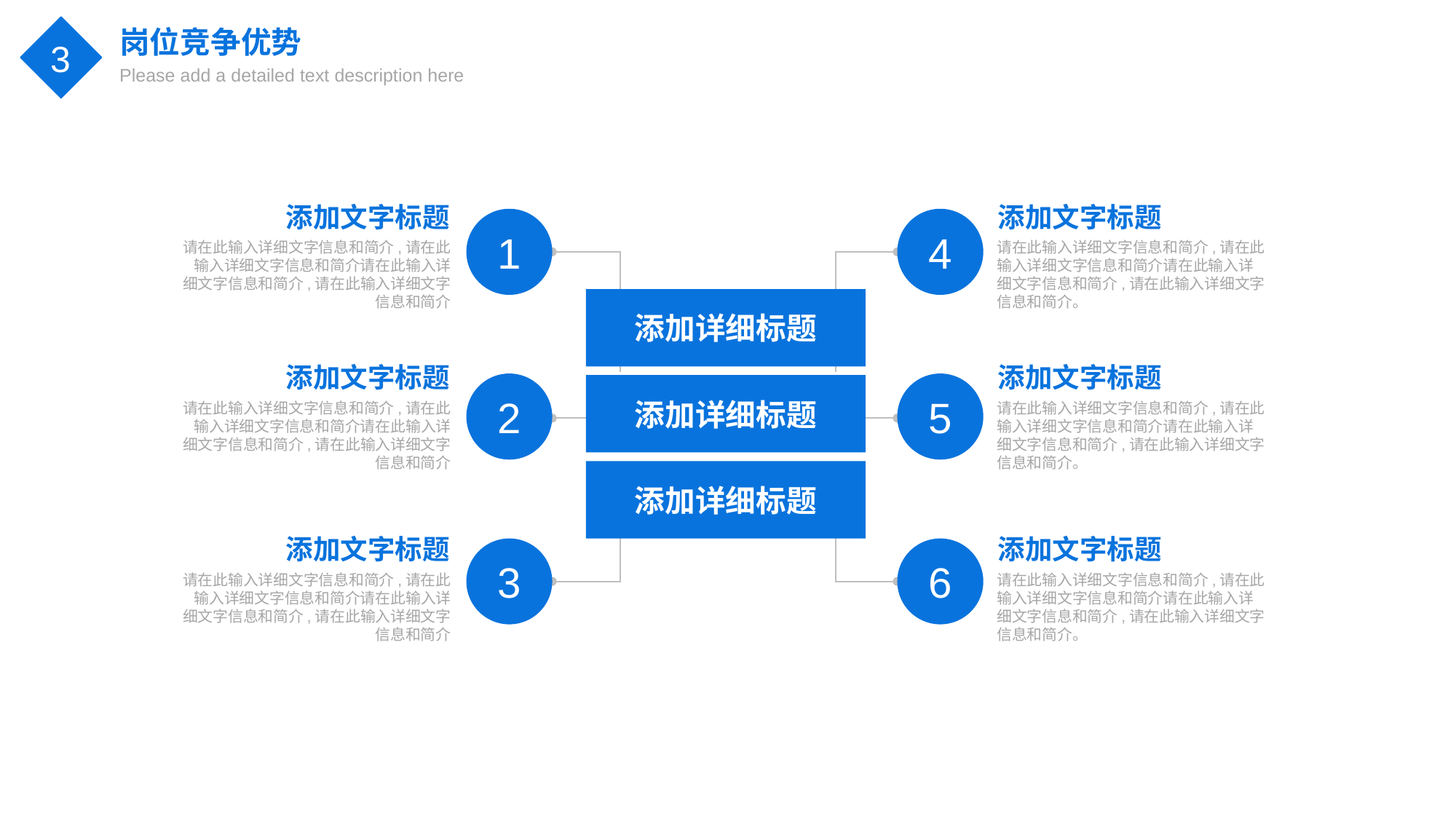

岗位竞争优势
Please add a detailed text description here

3
添加文字标题
请在此输入详细文字信息和简介,请在此输入详细文字信息和简介请在此输入详细文字信息和简介,请在此输入详细文字信息和简介

添加文字标题
请在此输入详细文字信息和简介,请在此输入详细文字信息和简介请在此输入详细文字信息和简介,请在此输入详细文字信息和简介。

1
4
添加详细标题
添加文字标题
请在此输入详细文字信息和简介,请在此输入详细文字信息和简介请在此输入详细文字信息和简介,请在此输入详细文字信息和简介

添加文字标题
请在此输入详细文字信息和简介,请在此输入详细文字信息和简介请在此输入详细文字信息和简介,请在此输入详细文字信息和简介。

2
5
添加详细标题
添加详细标题
添加文字标题
请在此输入详细文字信息和简介,请在此输入详细文字信息和简介请在此输入详细文字信息和简介,请在此输入详细文字信息和简介

添加文字标题
请在此输入详细文字信息和简介,请在此输入详细文字信息和简介请在此输入详细文字信息和简介,请在此输入详细文字信息和简介。

3
6